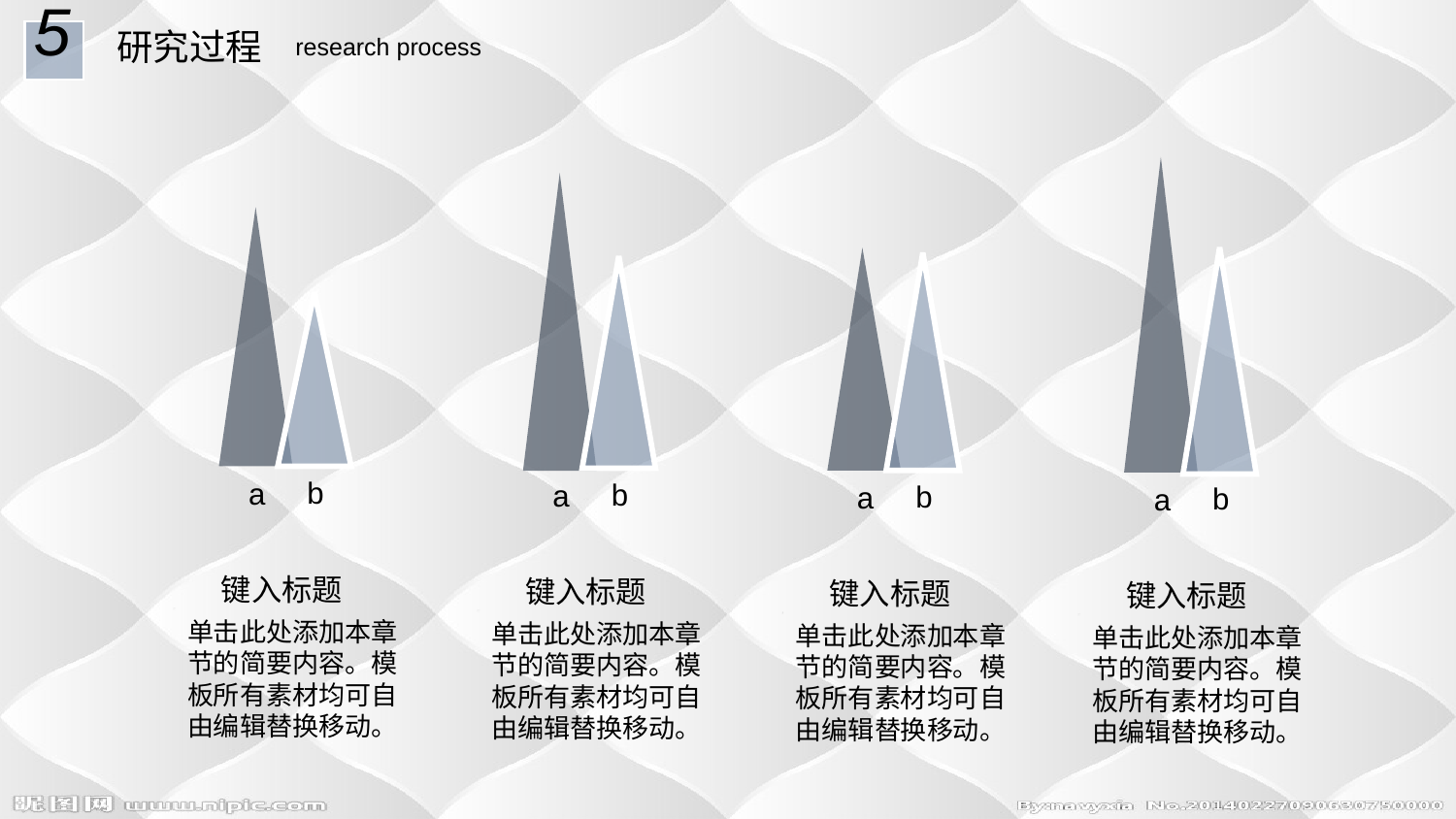

5
研究过程

research process

b
a
b
a
b
a
b
a
键入标题
键入标题
键入标题
键入标题
单击此处添加本章节的简要内容。模板所有素材均可自由编辑替换移动。
单击此处添加本章节的简要内容。模板所有素材均可自由编辑替换移动。
单击此处添加本章节的简要内容。模板所有素材均可自由编辑替换移动。
单击此处添加本章节的简要内容。模板所有素材均可自由编辑替换移动。